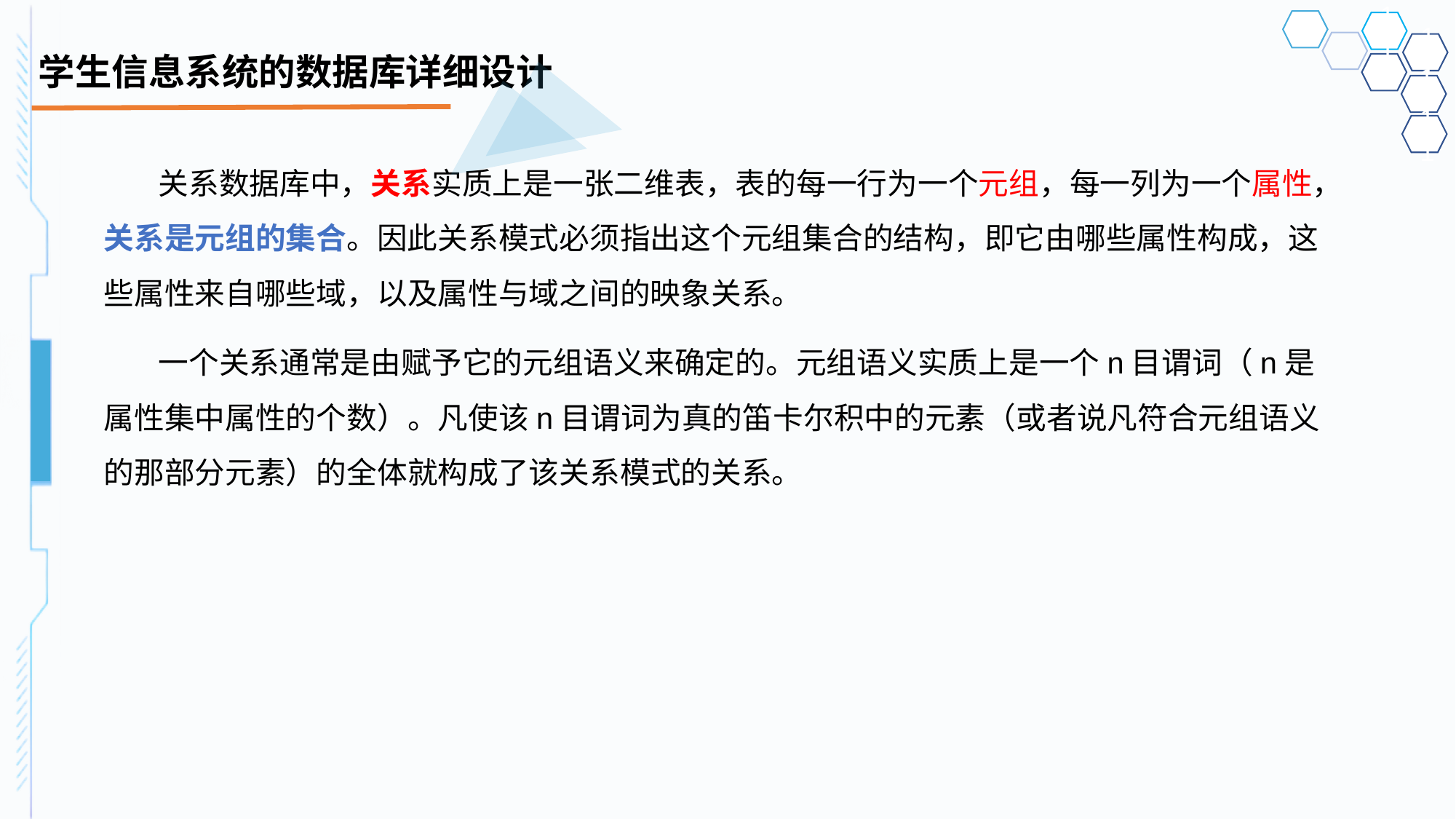

# 学生信息系统的数据库详细设计

关系数据库中，关系实质上是一张二维表，表的每一行为一个元组，每一列为一个属性，关系是元组的集合。因此关系模式必须指出这个元组集合的结构，即它由哪些属性构成，这些属性来自哪些域，以及属性与域之间的映象关系。
一个关系通常是由赋予它的元组语义来确定的。元组语义实质上是一个n目谓词（n是属性集中属性的个数）。凡使该n目谓词为真的笛卡尔积中的元素（或者说凡符合元组语义的那部分元素）的全体就构成了该关系模式的关系。